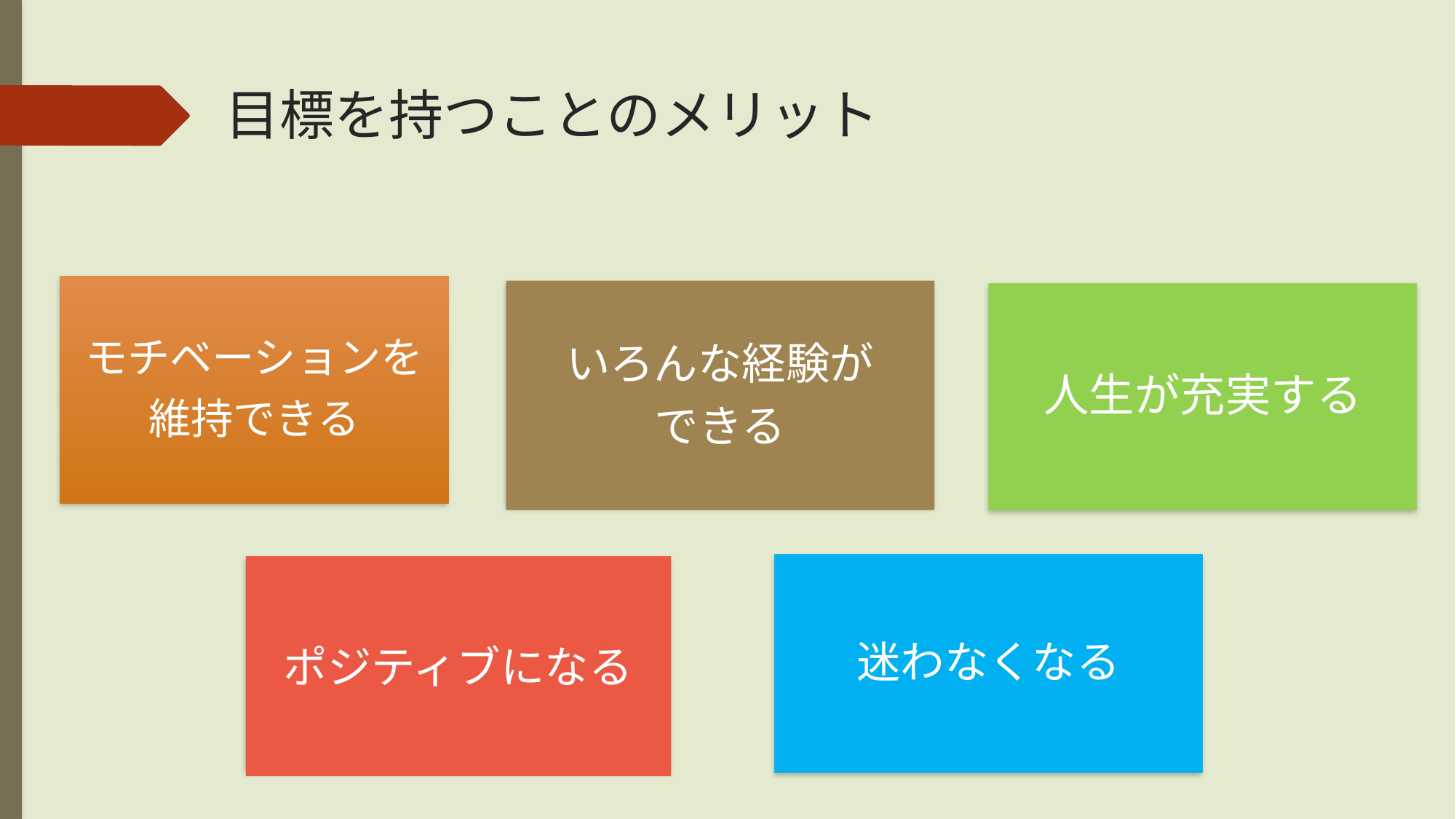

# 目標を持つことのメリット

モチベーションを
維持できる

いろんな経験が
できる

人生が充実する

迷わなくなる

ポジティブになる